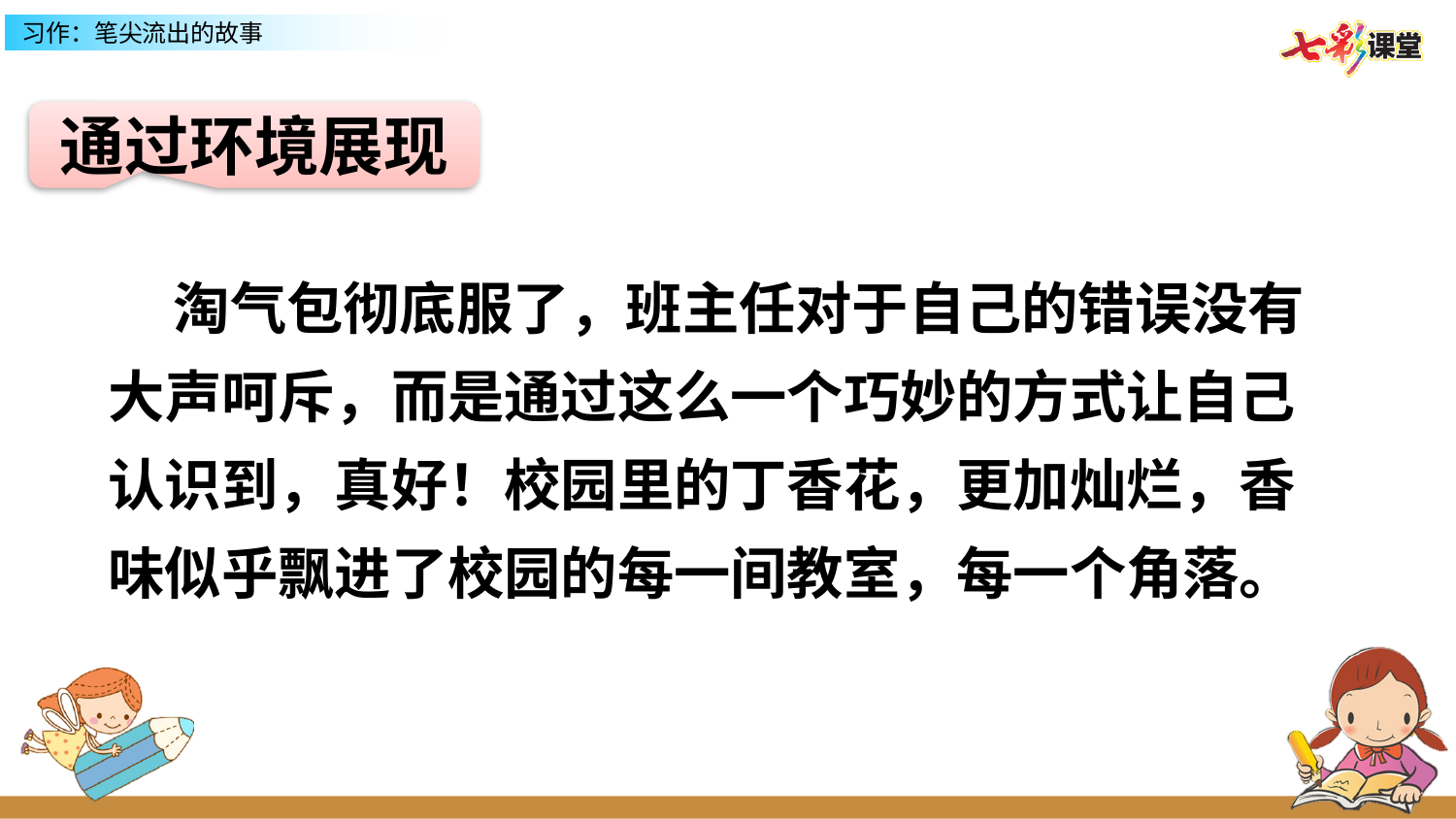

通过环境展现
    淘气包彻底服了，班主任对于自己的错误没有大声呵斥，而是通过这么一个巧妙的方式让自己认识到，真好！校园里的丁香花，更加灿烂，香味似乎飘进了校园的每一间教室，每一个角落。